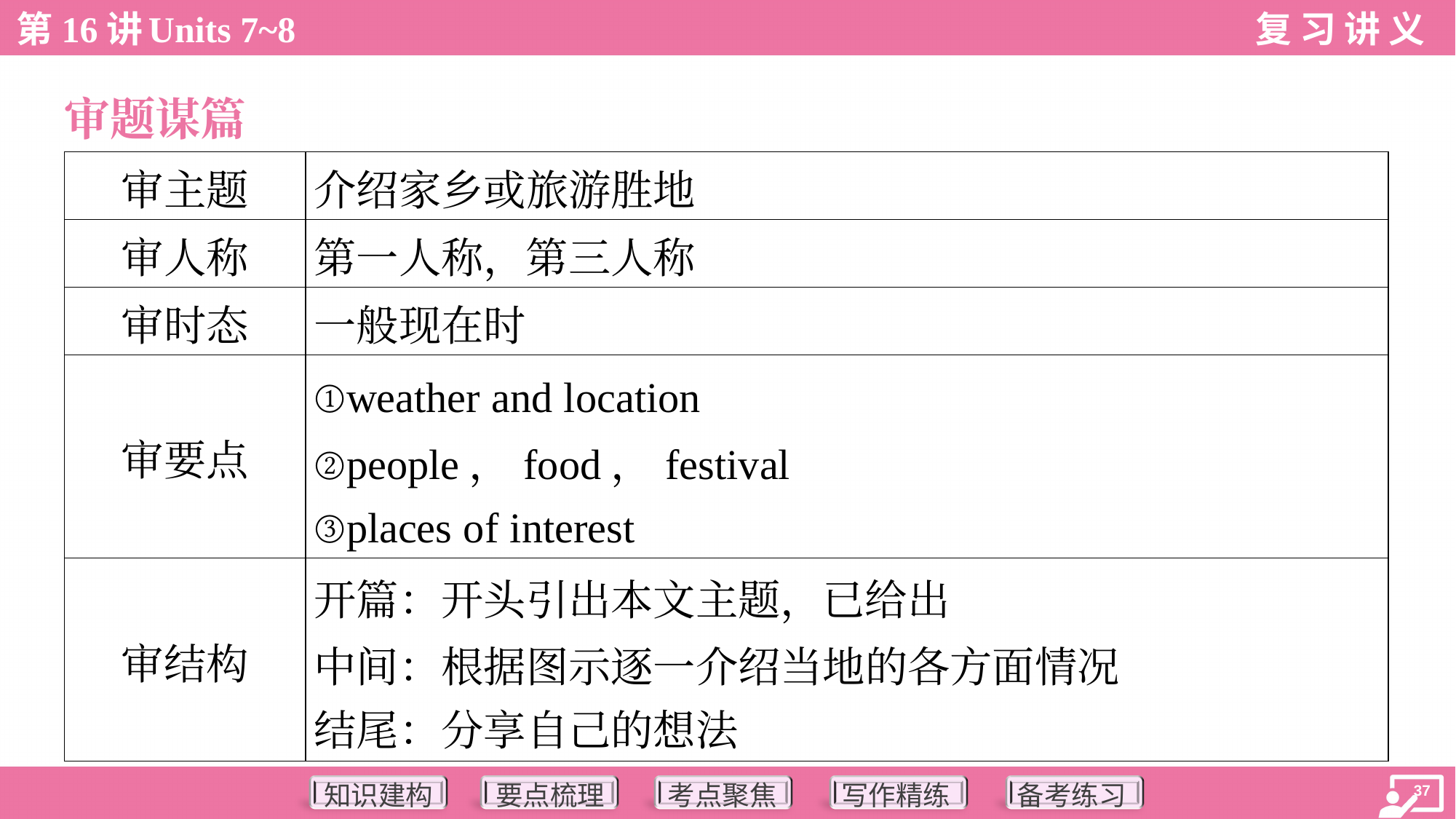

审题谋篇
| 审主题 | 介绍家乡或旅游胜地 |
| --- | --- |
| 审人称 | 第一人称，第三人称 |
| 审时态 | 一般现在时 |
| 审要点 | ①weather and location ②people，food，festival ③places of interest |
| 审结构 | 开篇：开头引出本文主题，已给出 中间：根据图示逐一介绍当地的各方面情况 结尾：分享自己的想法 |